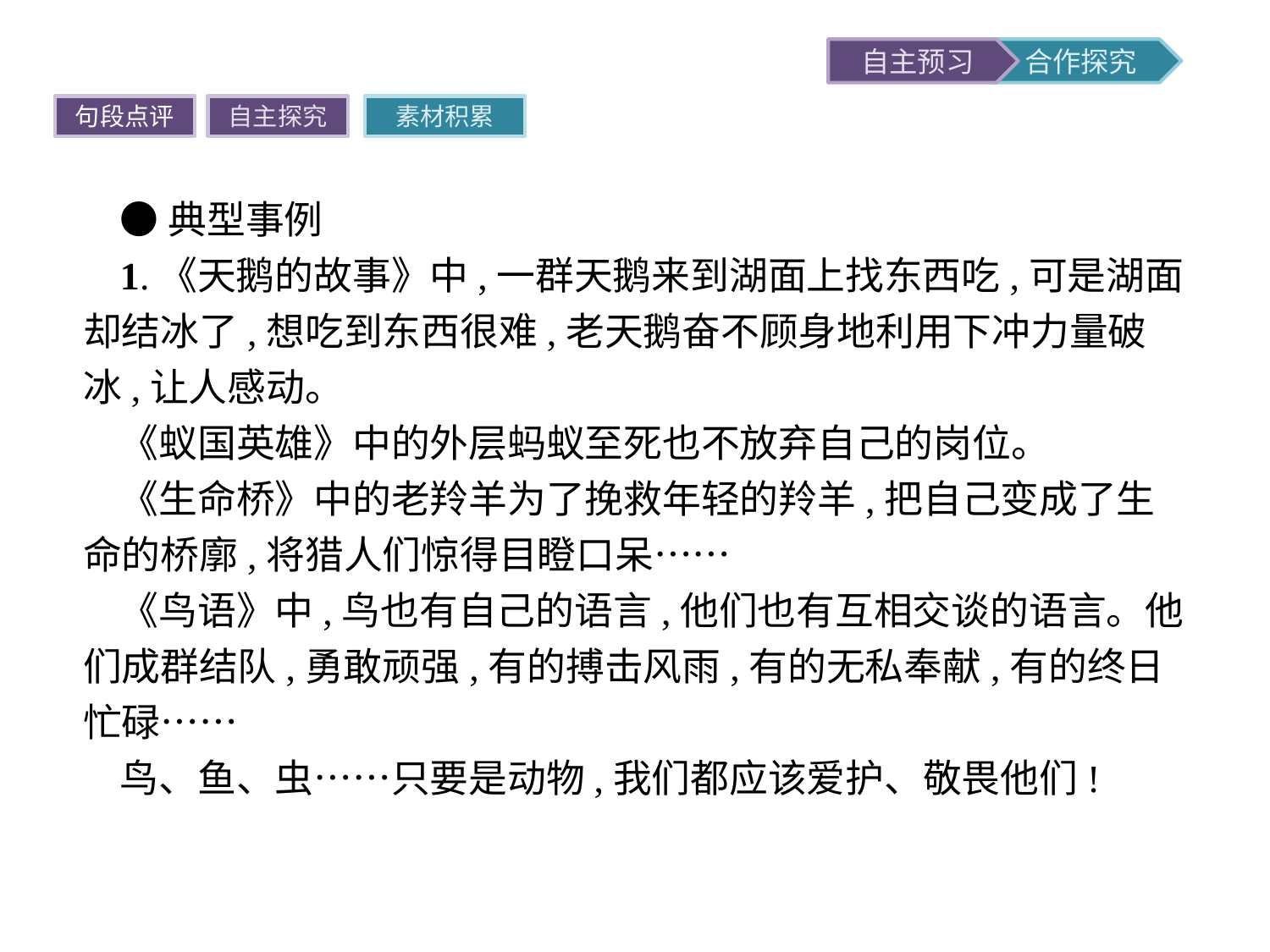

句段点评
自主探究
素材积累
●典型事例
1.《天鹅的故事》中,一群天鹅来到湖面上找东西吃,可是湖面却结冰了,想吃到东西很难,老天鹅奋不顾身地利用下冲力量破冰,让人感动。
《蚁国英雄》中的外层蚂蚁至死也不放弃自己的岗位。
《生命桥》中的老羚羊为了挽救年轻的羚羊,把自己变成了生命的桥廓,将猎人们惊得目瞪口呆……
《鸟语》中,鸟也有自己的语言,他们也有互相交谈的语言。他们成群结队,勇敢顽强,有的搏击风雨,有的无私奉献,有的终日忙碌……
鸟、鱼、虫……只要是动物,我们都应该爱护、敬畏他们!